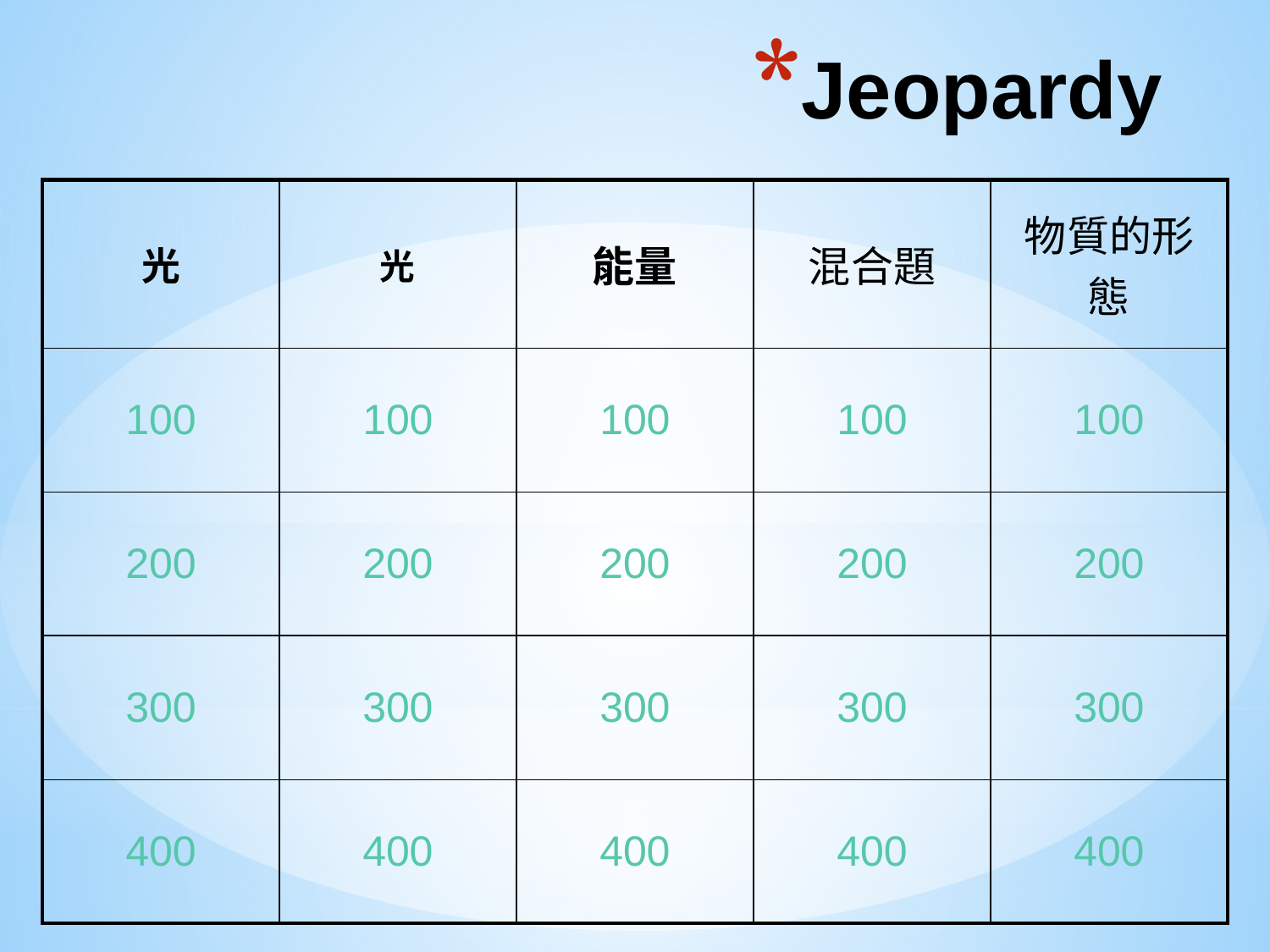

# Jeopardy
| 光 | 光 | 能量 | 混合題 | 物質的形態 |
| --- | --- | --- | --- | --- |
| 100 | 100 | 100 | 100 | 100 |
| 200 | 200 | 200 | 200 | 200 |
| 300 | 300 | 300 | 300 | 300 |
| 400 | 400 | 400 | 400 | 400 |